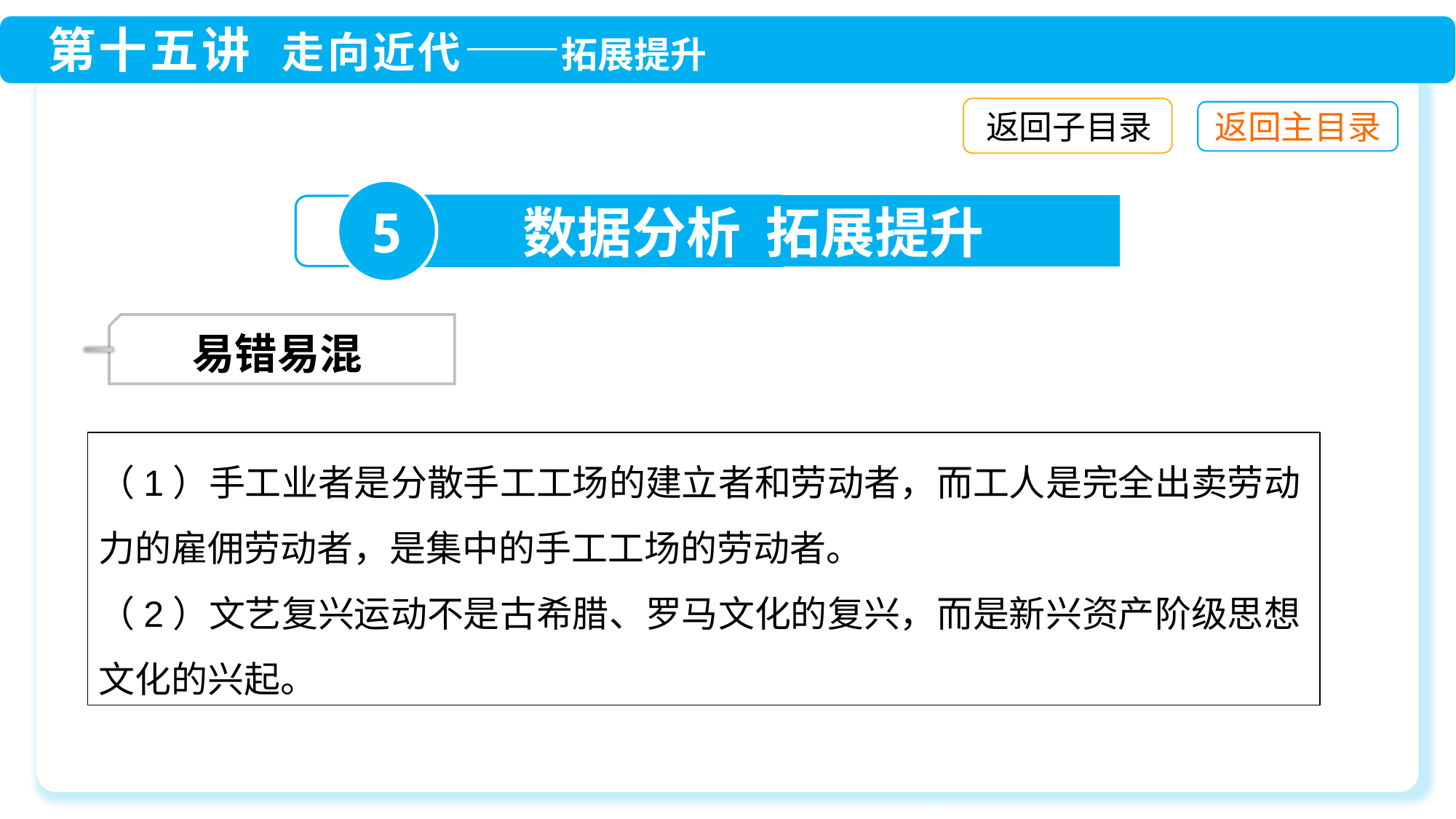

返回子目录
5

数据分析  拓展提升
 易错易混

（1）手工业者是分散手工工场的建立者和劳动者，而工人是完全出卖劳动力的雇佣劳动者，是集中的手工工场的劳动者。
（2）文艺复兴运动不是古希腊、罗马文化的复兴，而是新兴资产阶级思想文化的兴起。